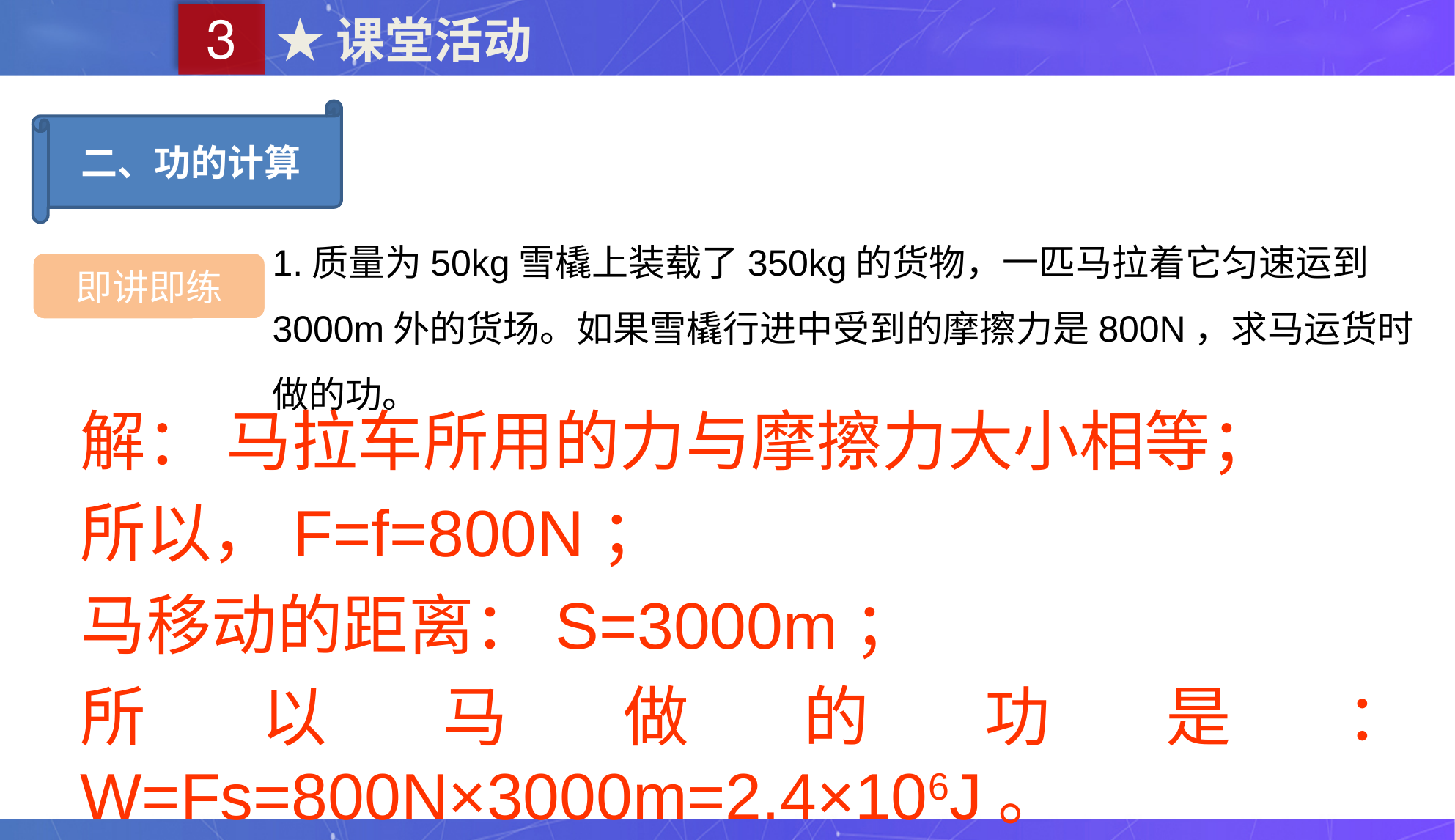

3
★课堂活动
二、功的计算
1.质量为50kg雪橇上装载了350kg的货物，一匹马拉着它匀速运到3000m外的货场。如果雪橇行进中受到的摩擦力是800N，求马运货时做的功。
即讲即练
解： 马拉车所用的力与摩擦力大小相等；
所以，F=f=800N；
马移动的距离：S=3000m；
所以马做的功是：W=Fs=800N×3000m=2.4×106J。